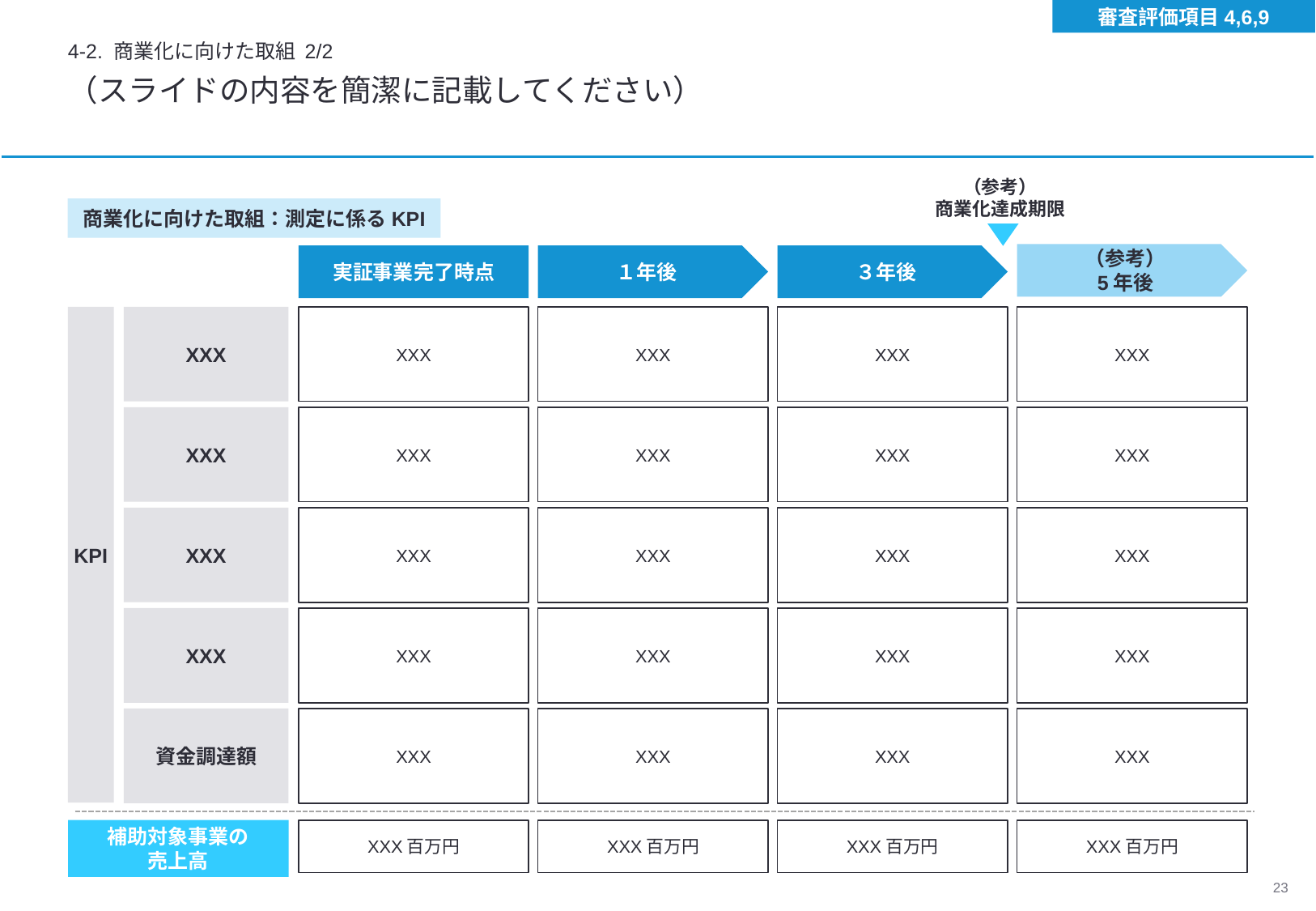

審査評価項目4,6,9
4-2. 商業化に向けた取組 2/2
（スライドの内容を簡潔に記載してください）
（参考）
商業化達成期限
商業化に向けた取組：測定に係るKPI

（参考）
5年後
実証事業完了時点
１年後
３年後
KPI
XXX
XXX
XXX
XXX
XXX
XXX
XXX
XXX
XXX
XXX
XXX
XXX
XXX
XXX
XXX
XXX
XXX
XXX
XXX
XXX
資金調達額
XXX
XXX
XXX
XXX
補助対象事業の
売上高
XXX百万円
XXX百万円
XXX百万円
XXX百万円